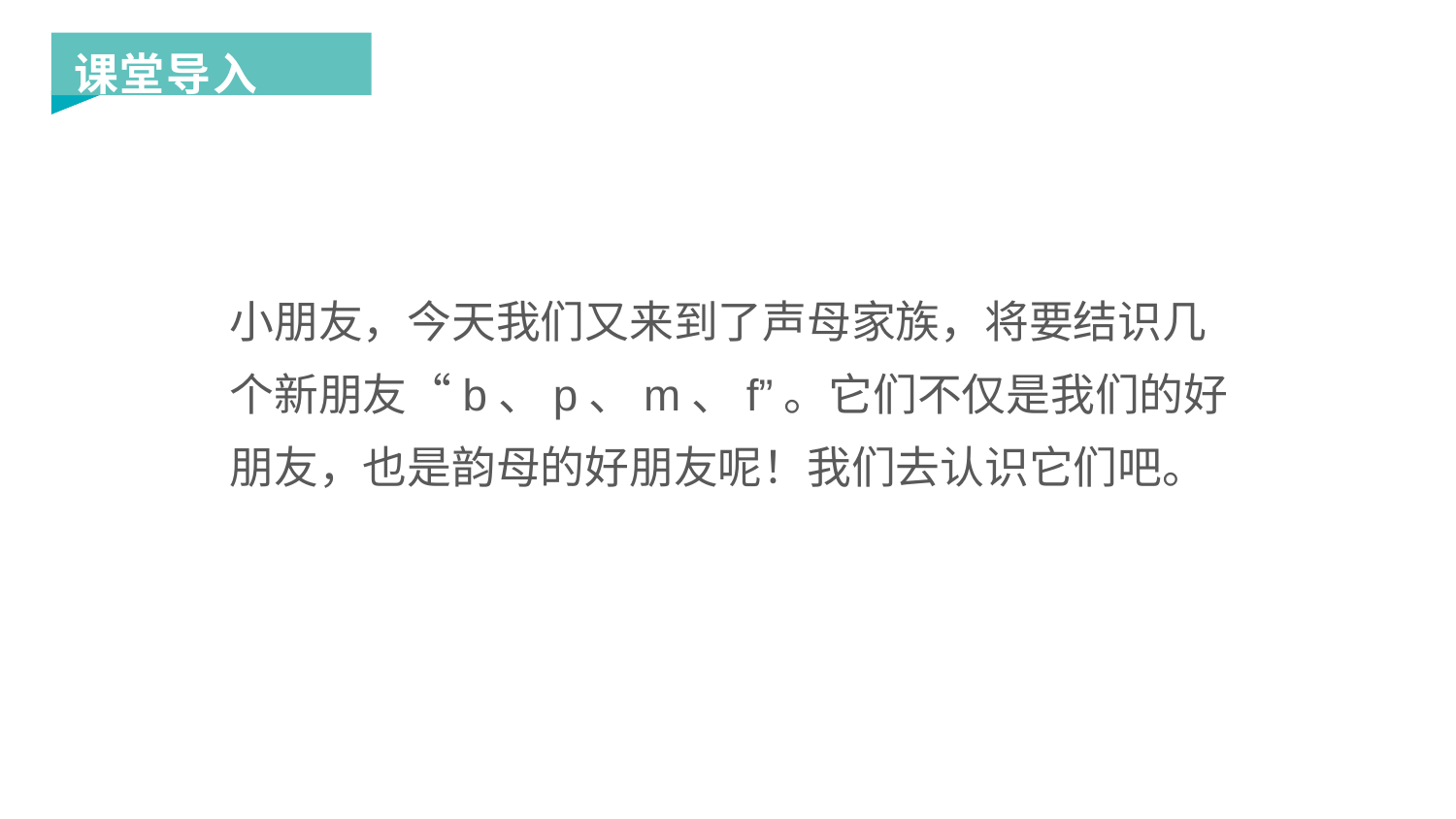

课堂导入
小朋友，今天我们又来到了声母家族，将要结识几个新朋友“b、p、m、f”。它们不仅是我们的好朋友，也是韵母的好朋友呢！我们去认识它们吧。
https://www.ypppt.com/